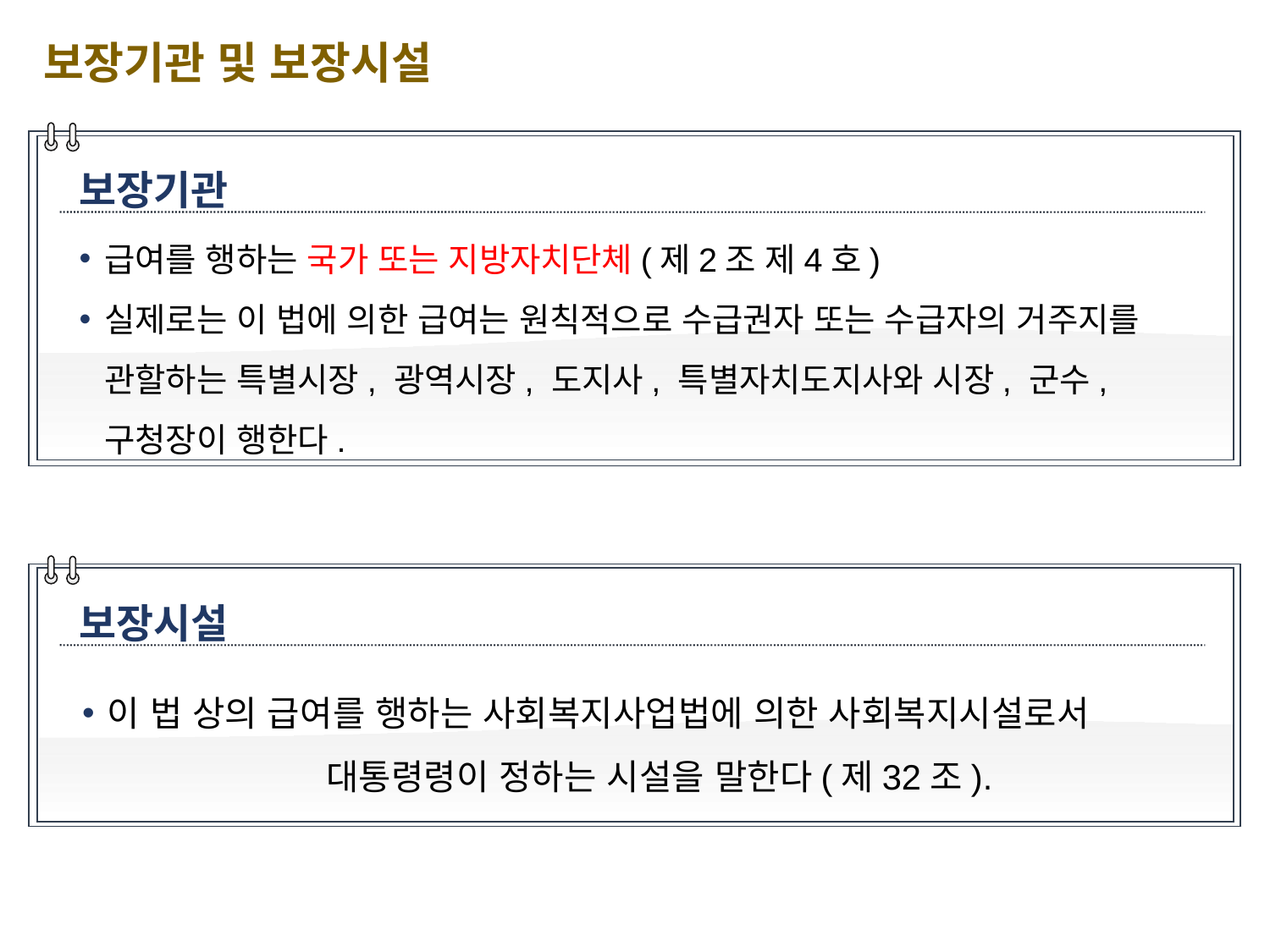

보장기관 및 보장시설

보장기관

급여를 행하는 국가 또는 지방자치단체(제2조 제4호)
실제로는 이 법에 의한 급여는 원칙적으로 수급권자 또는 수급자의 거주지를 관할하는 특별시장, 광역시장, 도지사, 특별자치도지사와 시장, 군수, 구청장이 행한다.

보장시설

이 법 상의 급여를 행하는 사회복지사업법에 의한 사회복지시설로서                                   대통령령이 정하는 시설을 말한다(제32조).